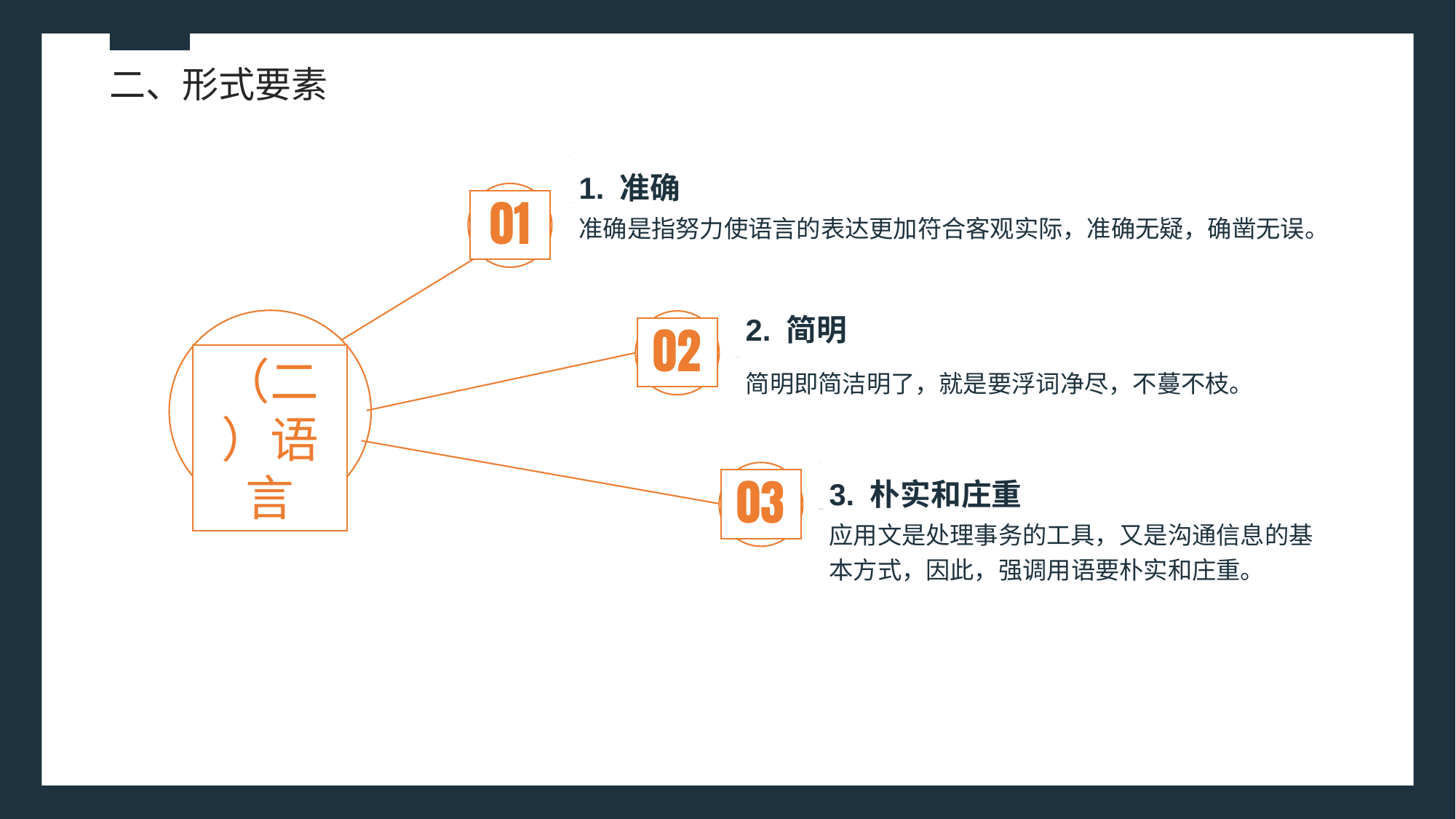

二、形式要素
1. 准确
准确是指努力使语言的表达更加符合客观实际，准确无疑，确凿无误。

01
2. 简明
简明即简洁明了，就是要浮词净尽，不蔓不枝。

02
（二）语言

03
3. 朴实和庄重
应用文是处理事务的工具，又是沟通信息的基本方式，因此，强调用语要朴实和庄重。